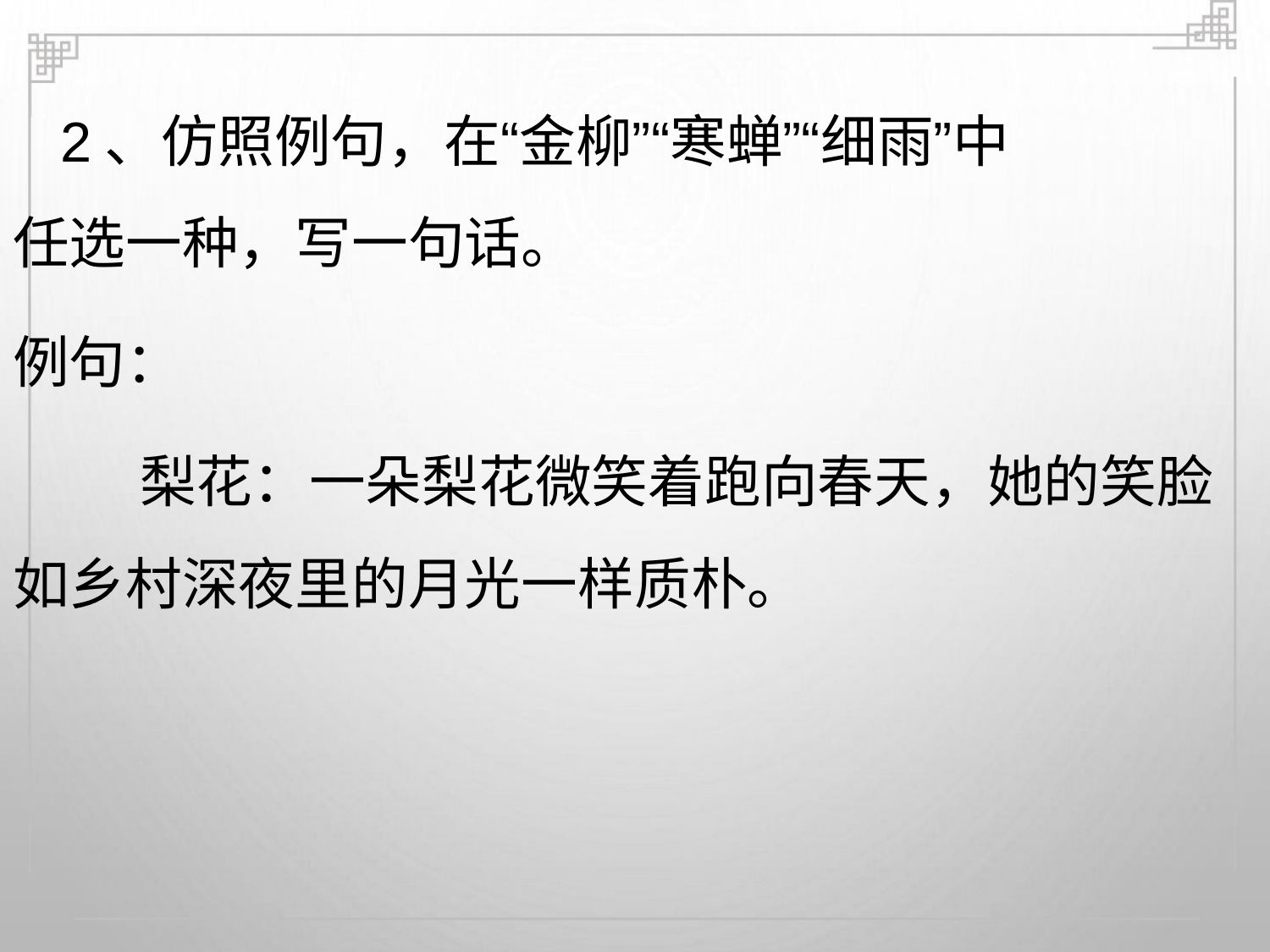

2、仿照例句，在“金柳”“寒蝉”“细雨”中
任选一种，写一句话。
例句：
梨花：一朵梨花微笑着跑向春天，她的笑脸
如乡村深夜里的月光一样质朴。